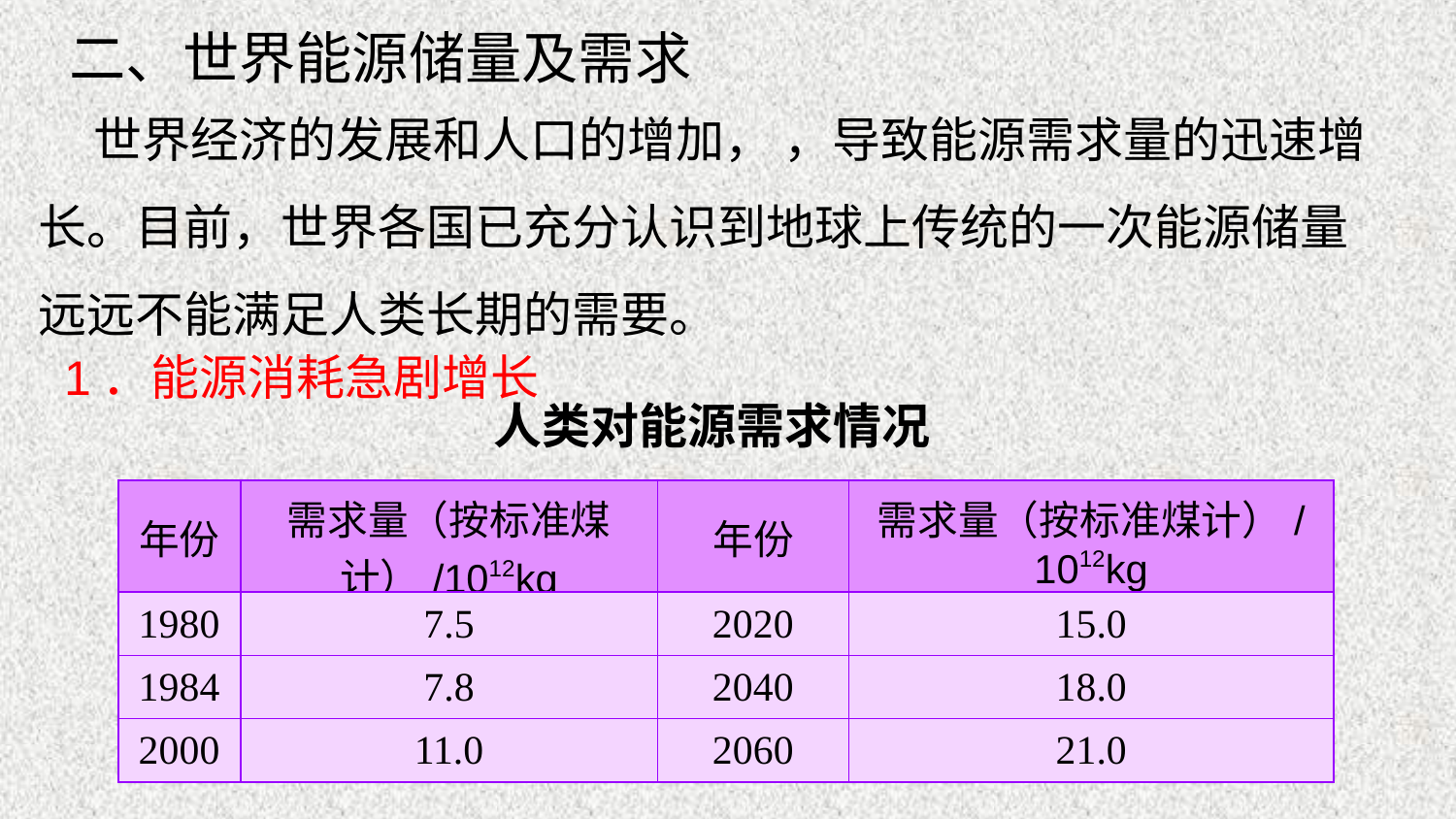

二、世界能源储量及需求
    世界经济的发展和人口的增加， ，导致能源需求量的迅速增长。目前，世界各国已充分认识到地球上传统的一次能源储量远远不能满足人类长期的需要。
1．能源消耗急剧增长
人类对能源需求情况
| 年份 | 需求量（按标准煤计）/1012kg | 年份 | 需求量（按标准煤计）/1012kg |
| --- | --- | --- | --- |
| 1980 | 7.5 | 2020 | 15.0 |
| 1984 | 7.8 | 2040 | 18.0 |
| 2000 | 11.0 | 2060 | 21.0 |